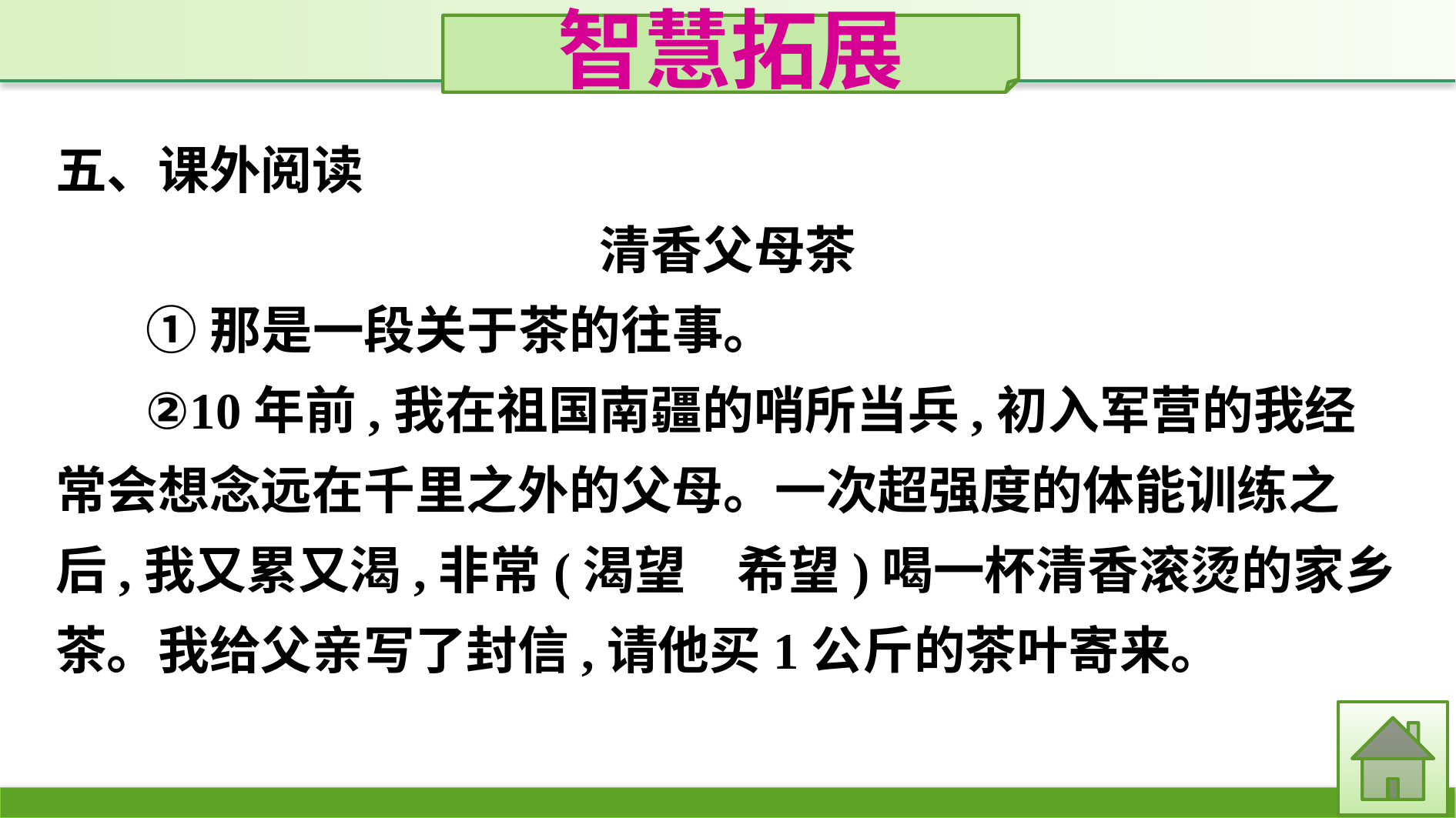

智慧拓展
五、课外阅读
清香父母茶
①那是一段关于茶的往事。
②10年前,我在祖国南疆的哨所当兵,初入军营的我经常会想念远在千里之外的父母。一次超强度的体能训练之后,我又累又渴,非常(渴望　希望)喝一杯清香滚烫的家乡茶。我给父亲写了封信,请他买1公斤的茶叶寄来。